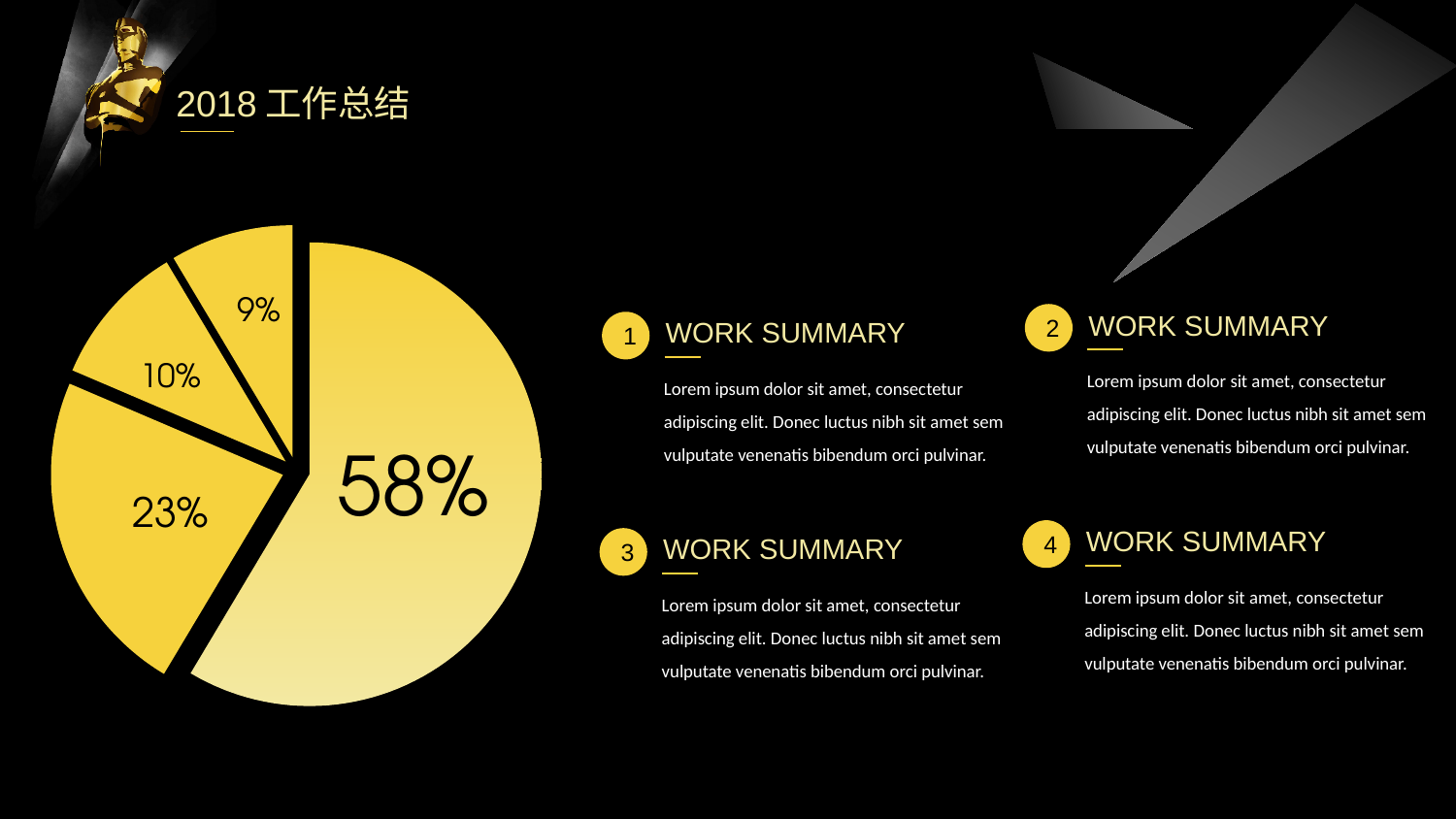

2018工作总结

### Chart

| Category | 销售额 |
|---|---|
| 第一季度 | 8.2 |
| 第二季度 | 3.2 |
| 第三季度 | 1.4 |
| 第四季度 | 1.2 |
9%
10%
58%
23%
WORK SUMMARY
2
WORK SUMMARY
1
Lorem ipsum dolor sit amet, consectetur adipiscing elit. Donec luctus nibh sit amet sem vulputate venenatis bibendum orci pulvinar.
Lorem ipsum dolor sit amet, consectetur adipiscing elit. Donec luctus nibh sit amet sem vulputate venenatis bibendum orci pulvinar.
WORK SUMMARY
4
WORK SUMMARY
3
Lorem ipsum dolor sit amet, consectetur adipiscing elit. Donec luctus nibh sit amet sem vulputate venenatis bibendum orci pulvinar.
Lorem ipsum dolor sit amet, consectetur adipiscing elit. Donec luctus nibh sit amet sem vulputate venenatis bibendum orci pulvinar.